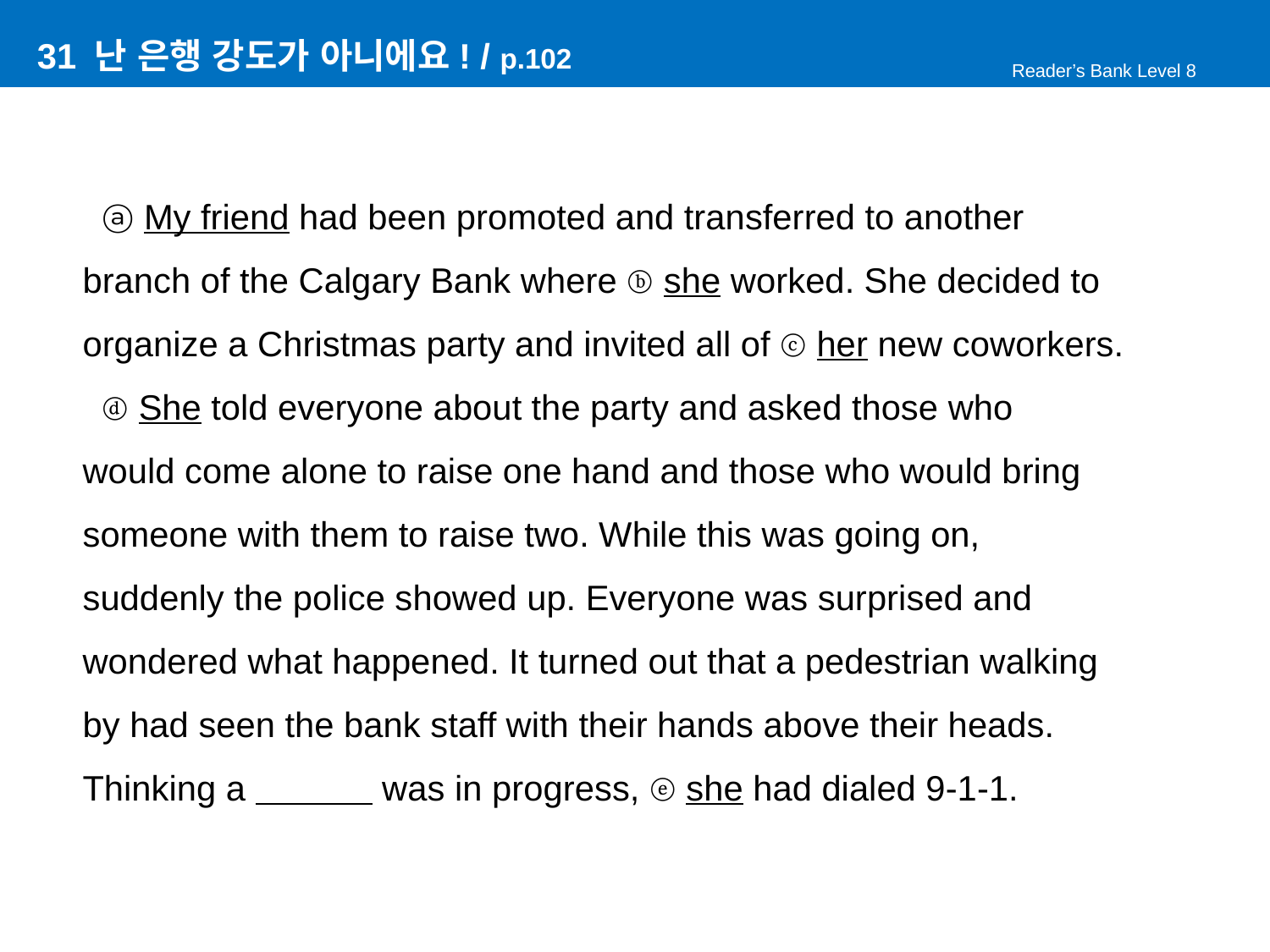

# 31 난 은행 강도가 아니에요! / p.102
Reader’s Bank Level 8

  ⓐ My friend had been promoted and transferred to another
branch of the Calgary Bank where ⓑ she worked. She decided to
organize a Christmas party and invited all of ⓒ her new coworkers.
  ⓓ She told everyone about the party and asked those who
would come alone to raise one hand and those who would bring
someone with them to raise two. While this was going on,
suddenly the police showed up. Everyone was surprised and
wondered what happened. It turned out that a pedestrian walking
by had seen the bank staff with their hands above their heads.
Thinking a              was in progress, ⓔ she had dialed 9-1-1.